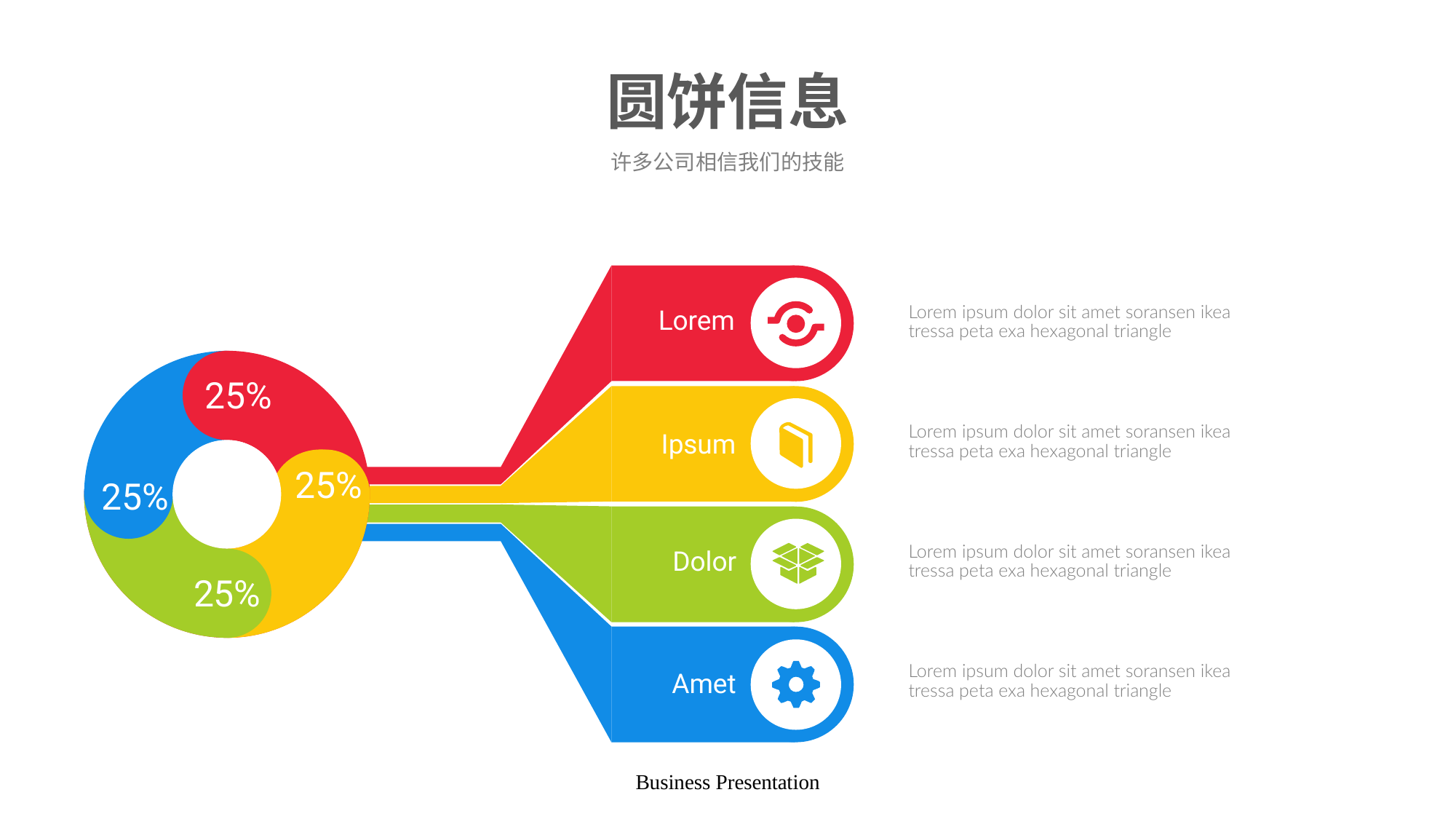

# 圆饼信息
许多公司相信我们的技能

Lorem ipsum dolor sit amet soransen ikea tressa peta exa hexagonal triangle
Lorem

25%

Lorem ipsum dolor sit amet soransen ikea tressa peta exa hexagonal triangle
Ipsum
25%
25%

Lorem ipsum dolor sit amet soransen ikea tressa peta exa hexagonal triangle
Dolor
25%
Lorem ipsum dolor sit amet soransen ikea tressa peta exa hexagonal triangle
Amet
Business Presentation
49